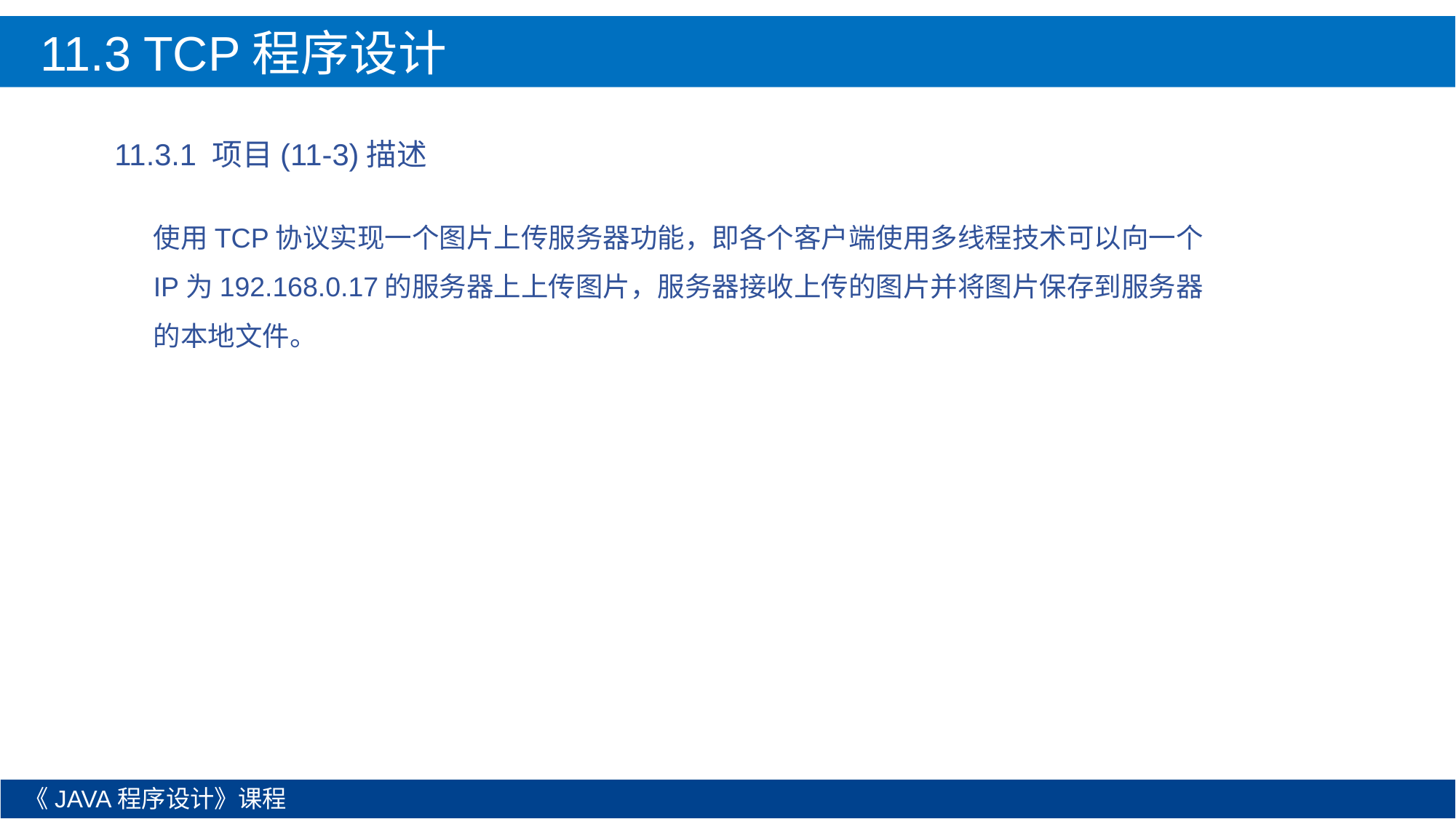

11.3 TCP程序设计
11.3.1 项目(11-3)描述
使用TCP协议实现一个图片上传服务器功能，即各个客户端使用多线程技术可以向一个IP为192.168.0.17的服务器上上传图片，服务器接收上传的图片并将图片保存到服务器的本地文件。
《JAVA程序设计》课程